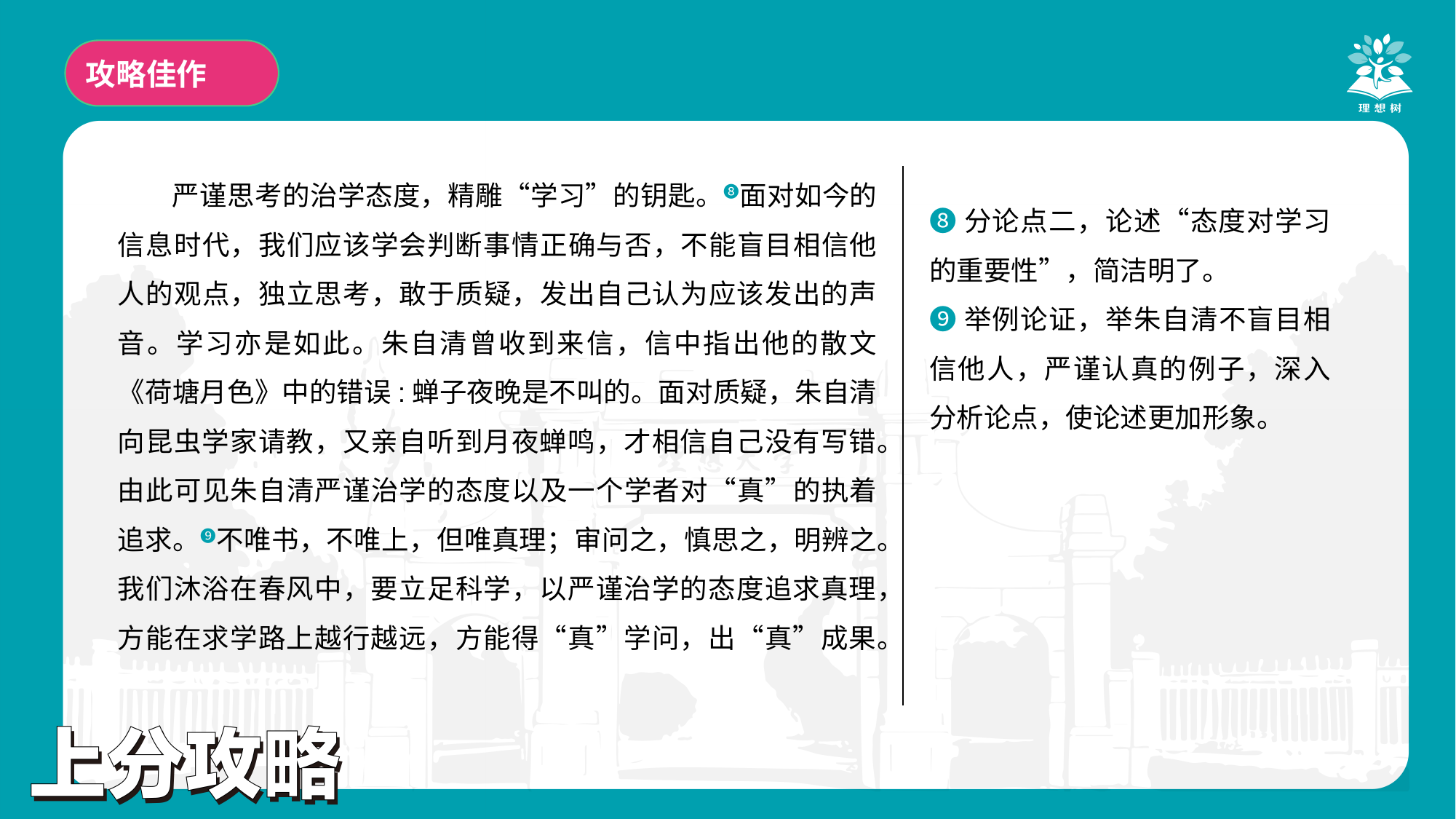

攻略佳作
严谨思考的治学态度，精雕“学习”的钥匙。❽面对如今的信息时代，我们应该学会判断事情正确与否，不能盲目相信他人的观点，独立思考，敢于质疑，发出自己认为应该发出的声音。学习亦是如此。朱自清曾收到来信，信中指出他的散文《荷塘月色》中的错误:蝉子夜晚是不叫的。面对质疑，朱自清向昆虫学家请教，又亲自听到月夜蝉鸣，才相信自己没有写错。由此可见朱自清严谨治学的态度以及一个学者对“真”的执着追求。❾不唯书，不唯上，但唯真理；审问之，慎思之，明辨之。我们沐浴在春风中，要立足科学，以严谨治学的态度追求真理，方能在求学路上越行越远，方能得“真”学问，出“真”成果。
❽分论点二，论述“态度对学习的重要性”，简洁明了。
❾举例论证，举朱自清不盲目相信他人，严谨认真的例子，深入分析论点，使论述更加形象。